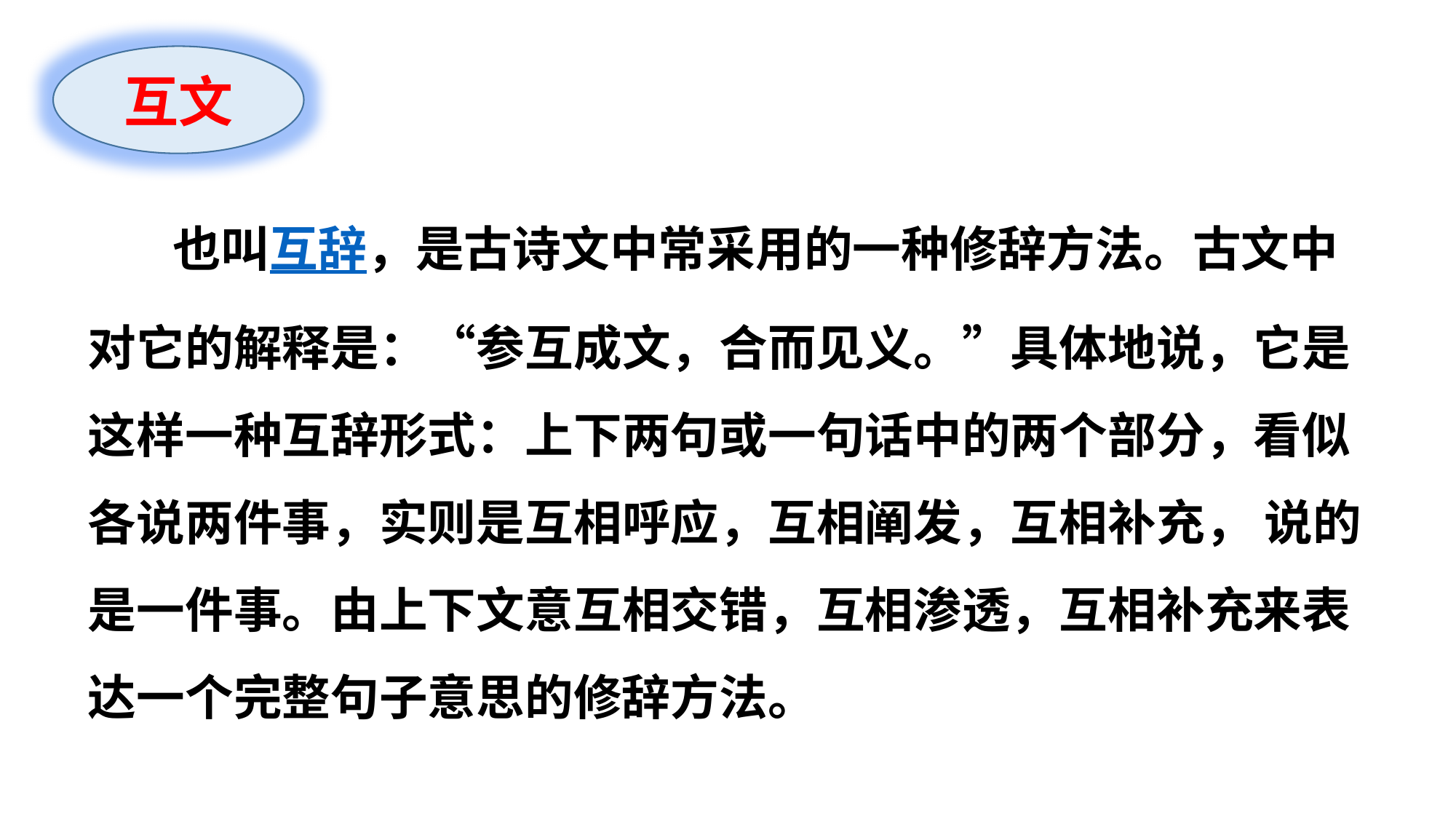

互文
　　也叫互辞，是古诗文中常采用的一种修辞方法。古文中对它的解释是：“参互成文，合而见义。”具体地说，它是这样一种互辞形式：上下两句或一句话中的两个部分，看似各说两件事，实则是互相呼应，互相阐发，互相补充， 说的是一件事。由上下文意互相交错，互相渗透，互相补充来表达一个完整句子意思的修辞方法。